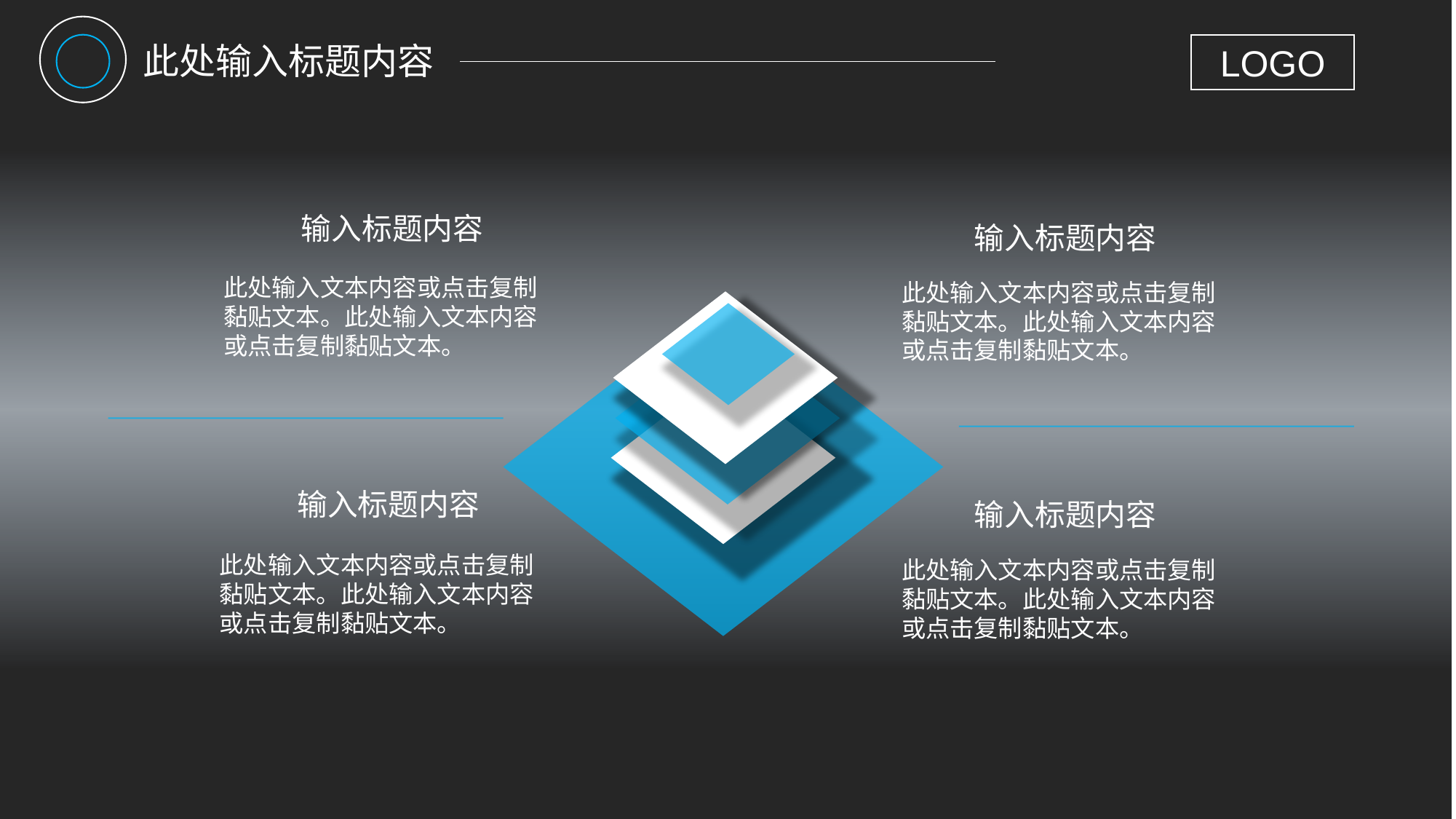

此处输入标题内容

LOGO
输入标题内容
输入标题内容
此处输入文本内容或点击复制黏贴文本。此处输入文本内容或点击复制黏贴文本。

此处输入文本内容或点击复制黏贴文本。此处输入文本内容或点击复制黏贴文本。

输入标题内容
输入标题内容
此处输入文本内容或点击复制黏贴文本。此处输入文本内容或点击复制黏贴文本。

此处输入文本内容或点击复制黏贴文本。此处输入文本内容或点击复制黏贴文本。